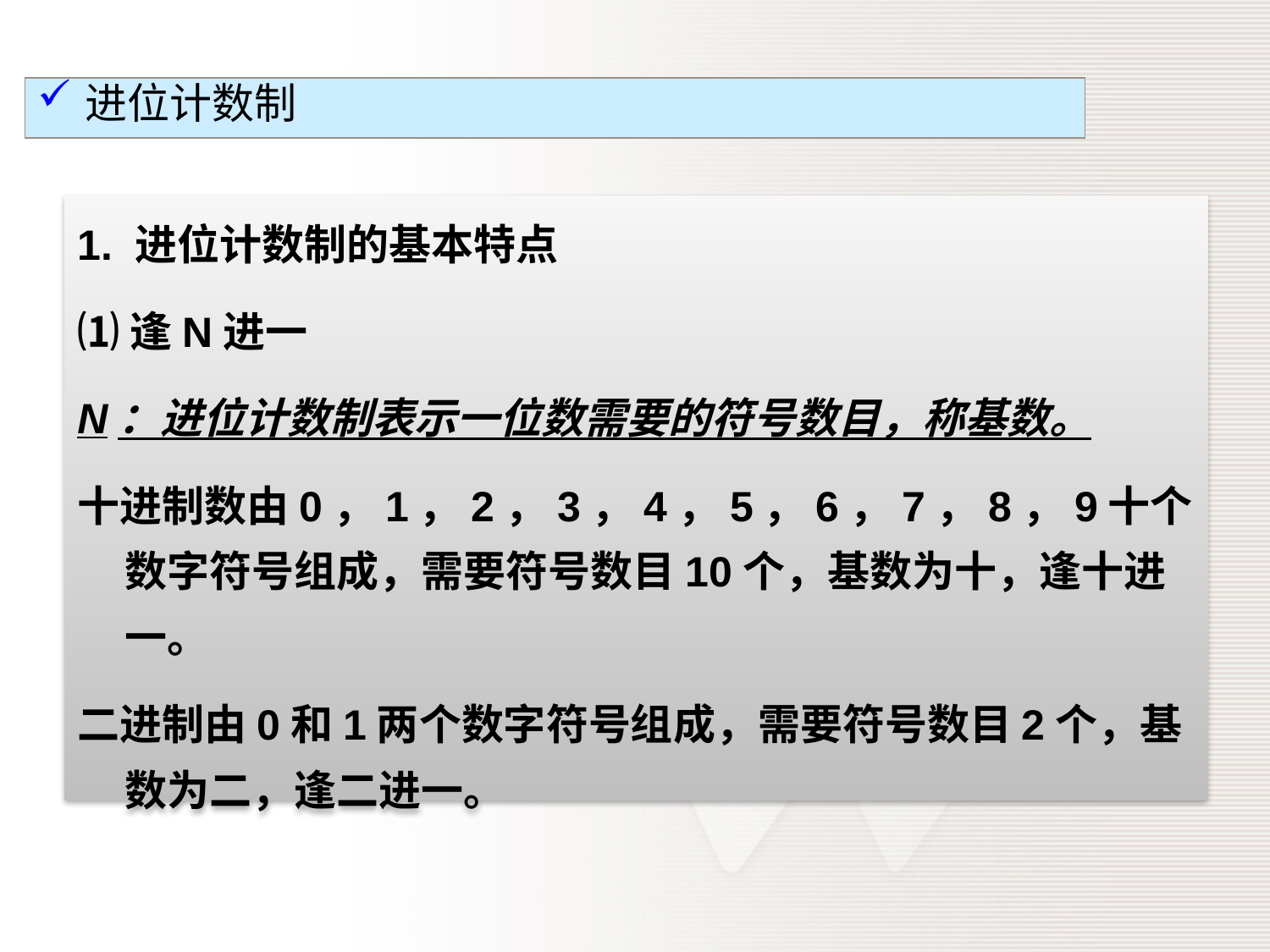

进位计数制
1. 进位计数制的基本特点
⑴逢N进一
N：进位计数制表示一位数需要的符号数目，称基数。
十进制数由0，1，2，3，4，5，6，7，8，9十个数字符号组成，需要符号数目10个，基数为十，逢十进一。
二进制由0和1两个数字符号组成，需要符号数目2个，基数为二，逢二进一。